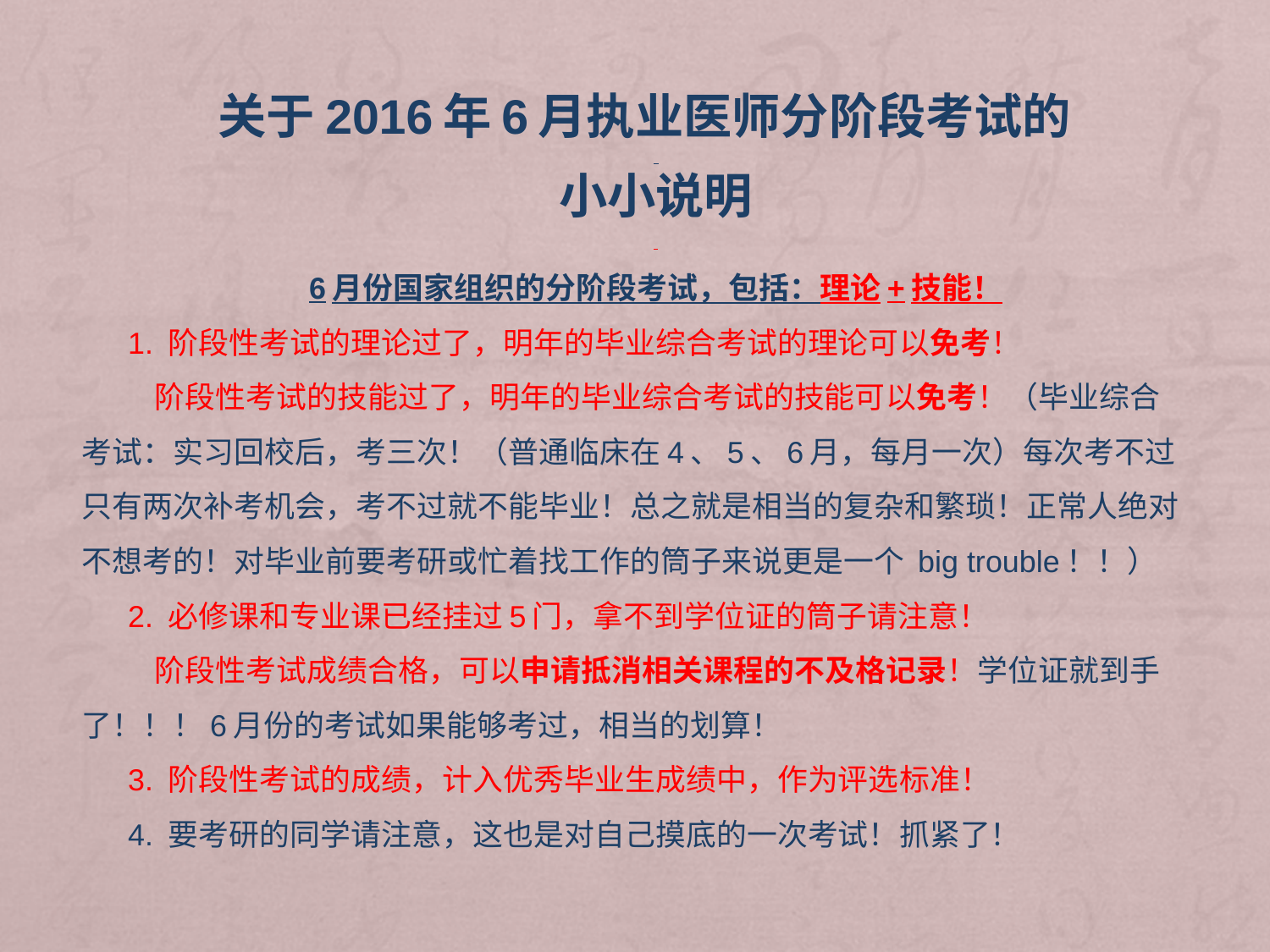

关于2016年6月执业医师分阶段考试的

小小说明

6月份国家组织的分阶段考试，包括：理论+技能！
1. 阶段性考试的理论过了，明年的毕业综合考试的理论可以免考！
   阶段性考试的技能过了，明年的毕业综合考试的技能可以免考！（毕业综合考试：实习回校后，考三次！（普通临床在4、5、6月，每月一次）每次考不过只有两次补考机会，考不过就不能毕业！总之就是相当的复杂和繁琐！正常人绝对不想考的！对毕业前要考研或忙着找工作的筒子来说更是一个 big trouble！！）
2. 必修课和专业课已经挂过5门，拿不到学位证的筒子请注意！
   阶段性考试成绩合格，可以申请抵消相关课程的不及格记录！学位证就到手了！！！6月份的考试如果能够考过，相当的划算！
3. 阶段性考试的成绩，计入优秀毕业生成绩中，作为评选标准！
4. 要考研的同学请注意，这也是对自己摸底的一次考试！抓紧了！